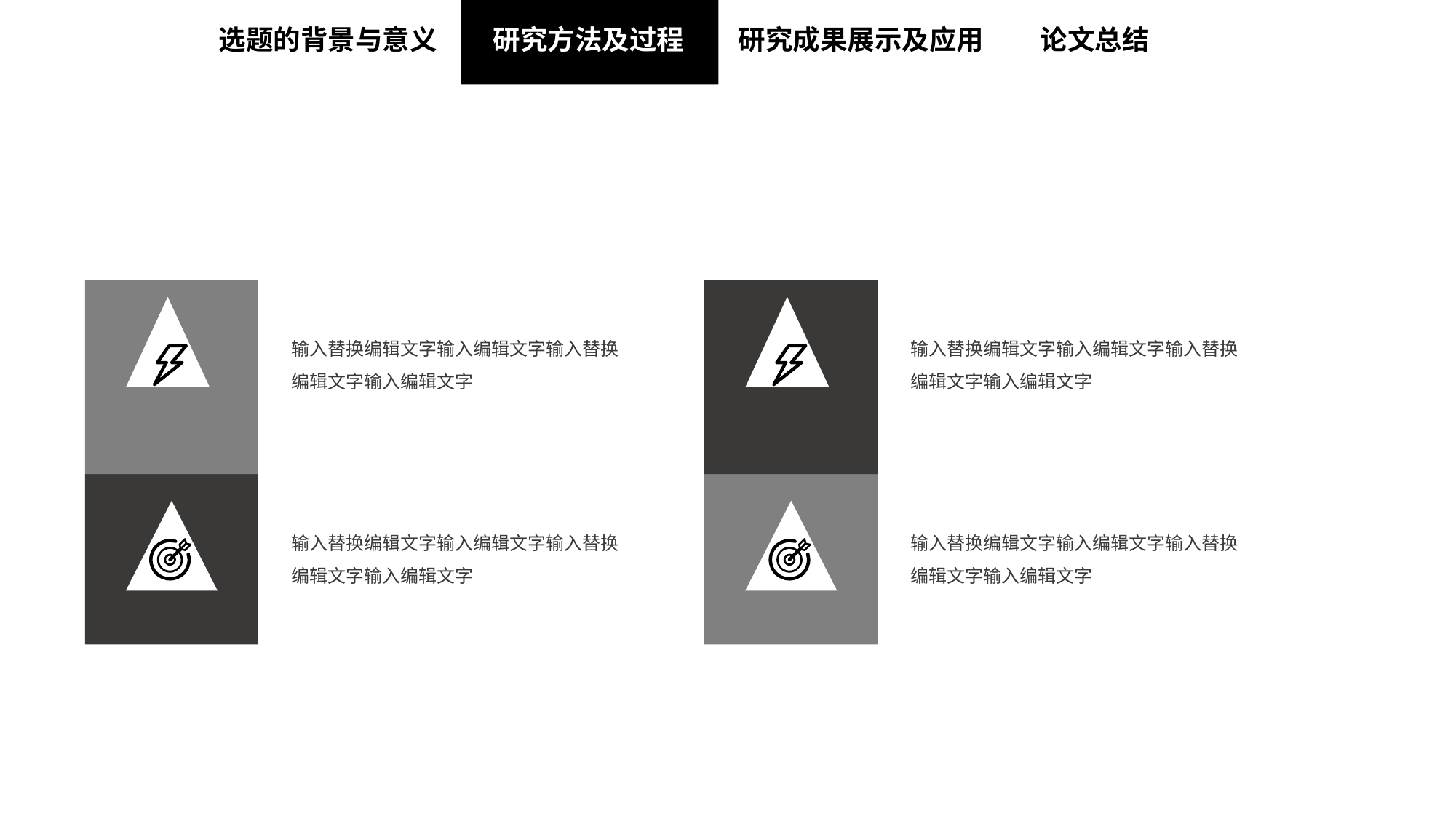

选题的背景与意义
研究方法及过程
研究成果展示及应用
论文总结

输入替换编辑文字输入编辑文字输入替换编辑文字输入编辑文字
输入替换编辑文字输入编辑文字输入替换编辑文字输入编辑文字

输入替换编辑文字输入编辑文字输入替换编辑文字输入编辑文字
输入替换编辑文字输入编辑文字输入替换编辑文字输入编辑文字